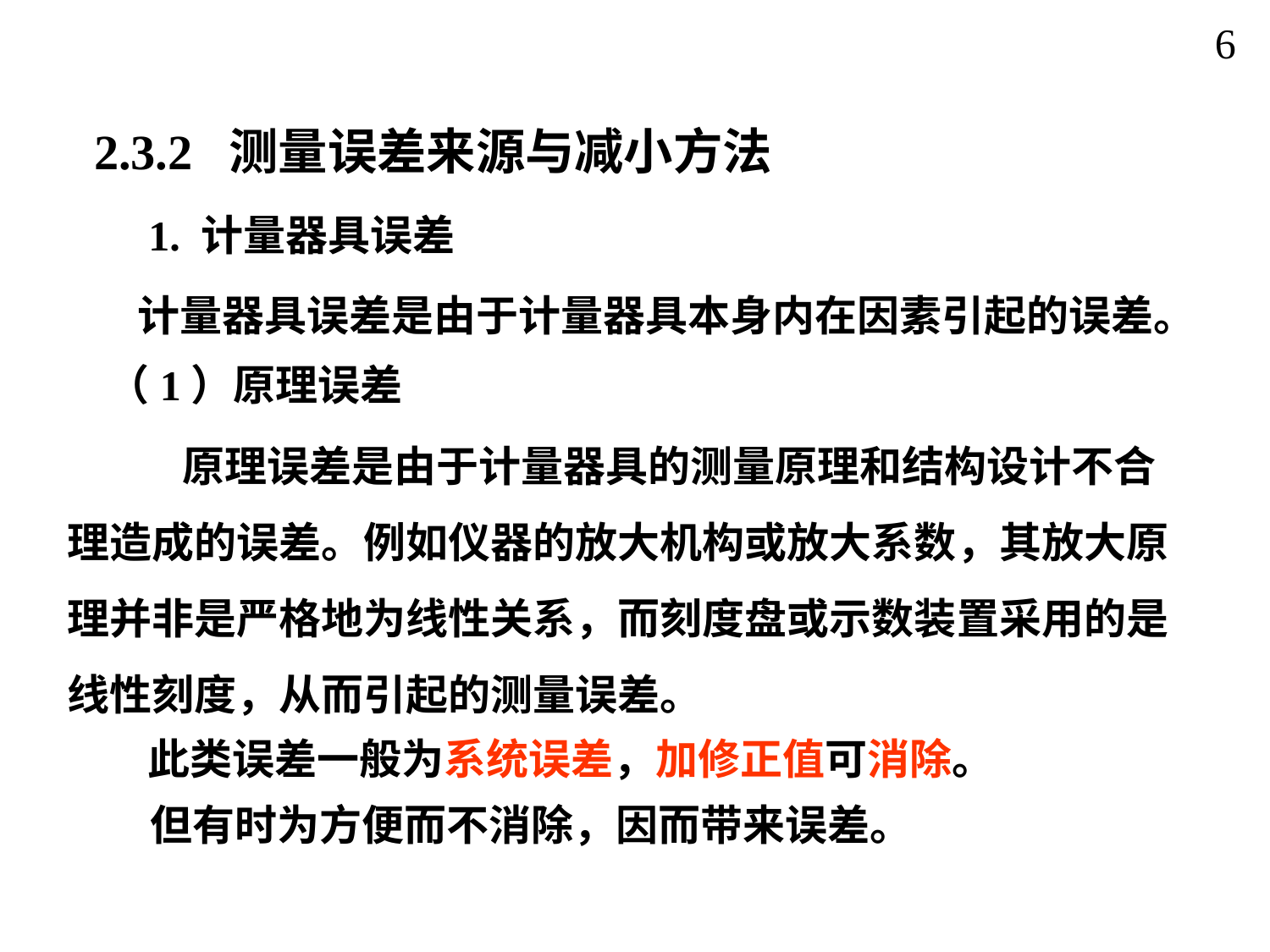

6
2.3.2  测量误差来源与减小方法
1. 计量器具误差
计量器具误差是由于计量器具本身内在因素引起的误差。
（1）原理误差
           原理误差是由于计量器具的测量原理和结构设计不合理造成的误差。例如仪器的放大机构或放大系数，其放大原理并非是严格地为线性关系，而刻度盘或示数装置采用的是线性刻度，从而引起的测量误差。
此类误差一般为系统误差，加修正值可消除。
但有时为方便而不消除，因而带来误差。